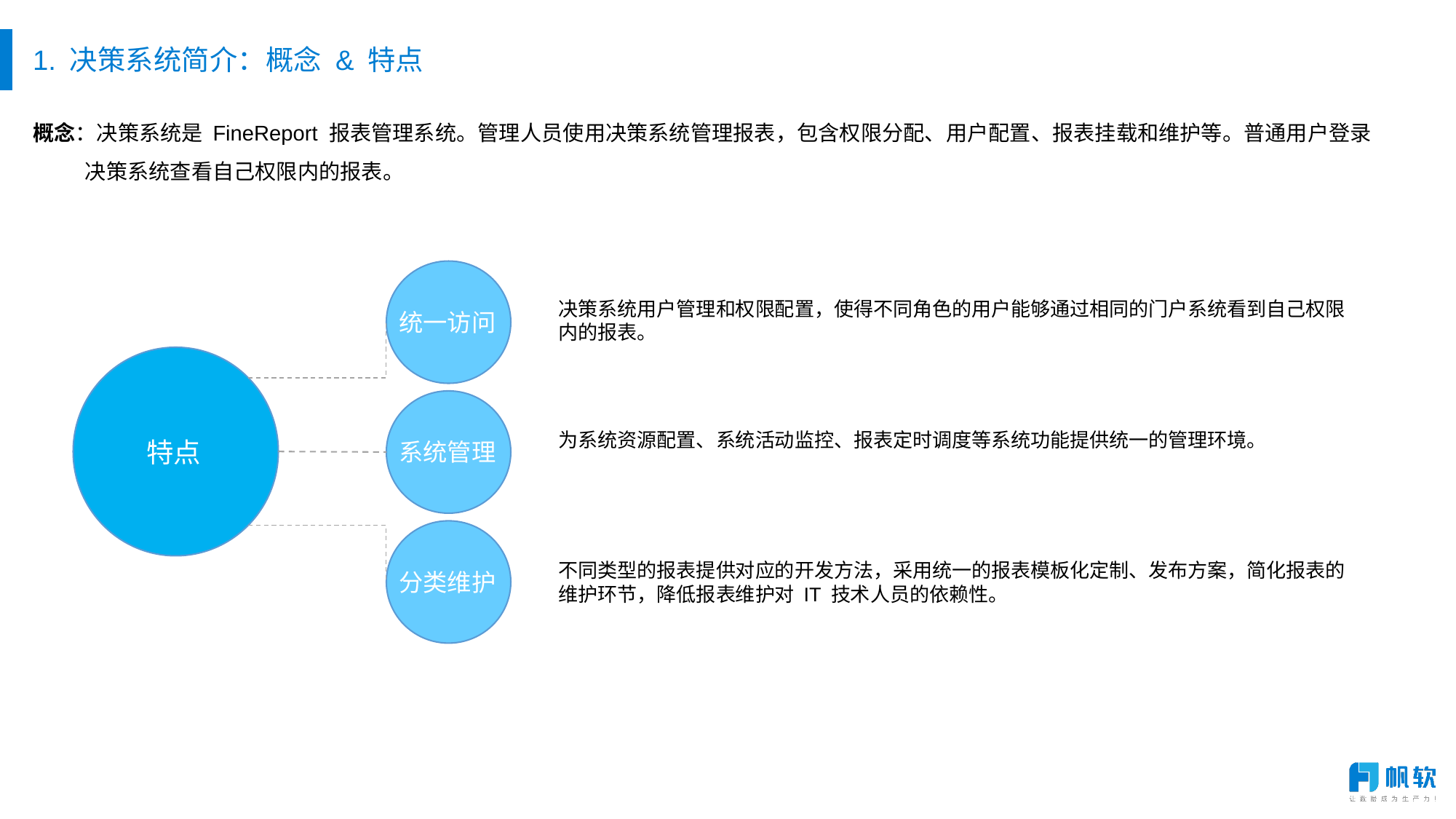

# 1. 决策系统简介：概念 & 特点
概念：决策系统是 FineReport 报表管理系统。管理人员使用决策系统管理报表，包含权限分配、用户配置、报表挂载和维护等。普通用户登录
          决策系统查看自己权限内的报表。

决策系统用户管理和权限配置，使得不同角色的用户能够通过相同的门户系统看到自己权限内的报表。
统一访问

为系统资源配置、系统活动监控、报表定时调度等系统功能提供统一的管理环境。
特点
系统管理

不同类型的报表提供对应的开发方法，采用统一的报表模板化定制、发布方案，简化报表的维护环节，降低报表维护对 IT 技术人员的依赖性。
分类维护